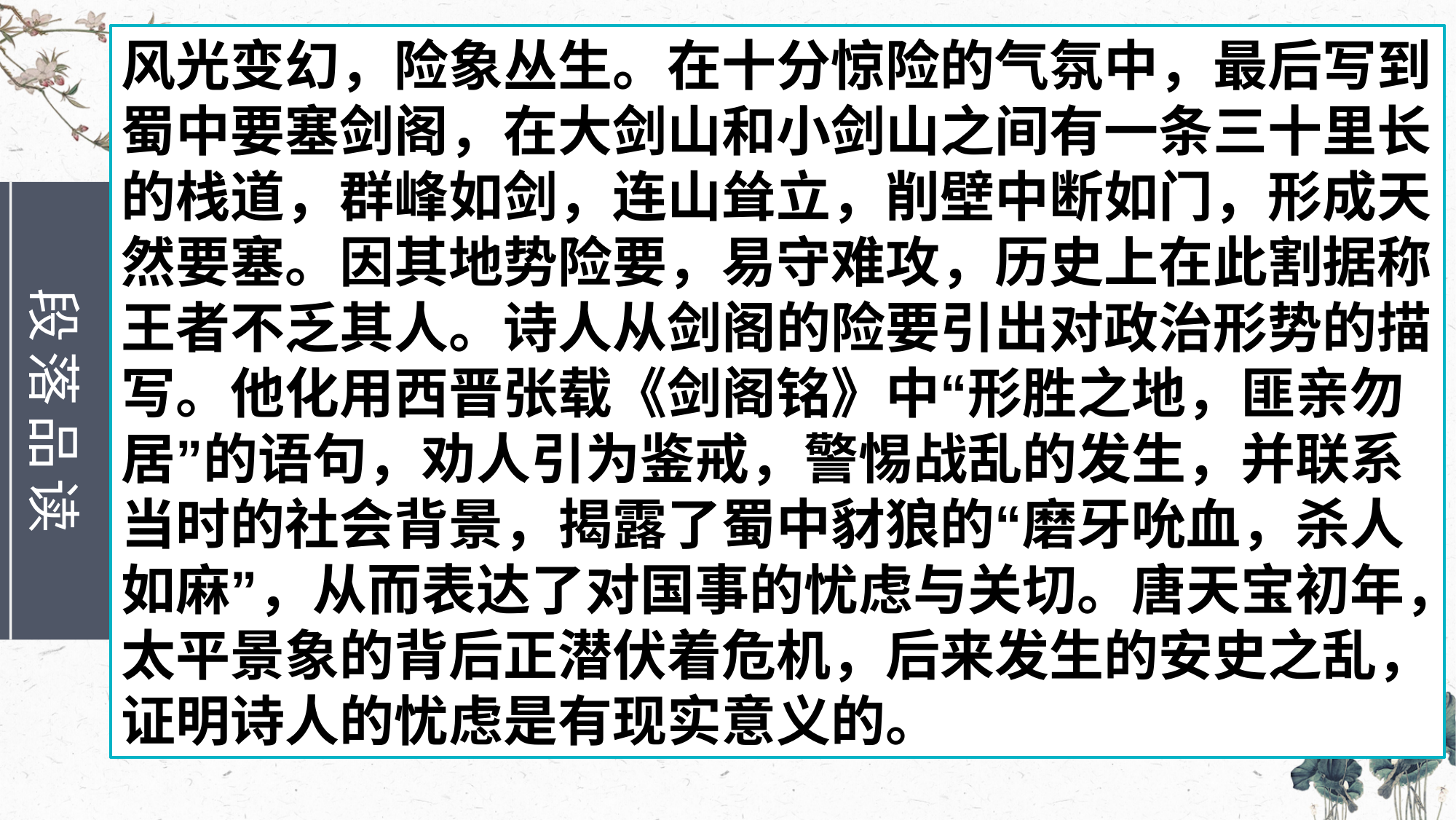

风光变幻，险象丛生。在十分惊险的气氛中，最后写到蜀中要塞剑阁，在大剑山和小剑山之间有一条三十里长的栈道，群峰如剑，连山耸立，削壁中断如门，形成天然要塞。因其地势险要，易守难攻，历史上在此割据称王者不乏其人。诗人从剑阁的险要引出对政治形势的描写。他化用西晋张载《剑阁铭》中“形胜之地，匪亲勿居”的语句，劝人引为鉴戒，警惕战乱的发生，并联系当时的社会背景，揭露了蜀中豺狼的“磨牙吮血，杀人如麻”，从而表达了对国事的忧虑与关切。唐天宝初年，太平景象的背后正潜伏着危机，后来发生的安史之乱，证明诗人的忧虑是有现实意义的。
段落品读